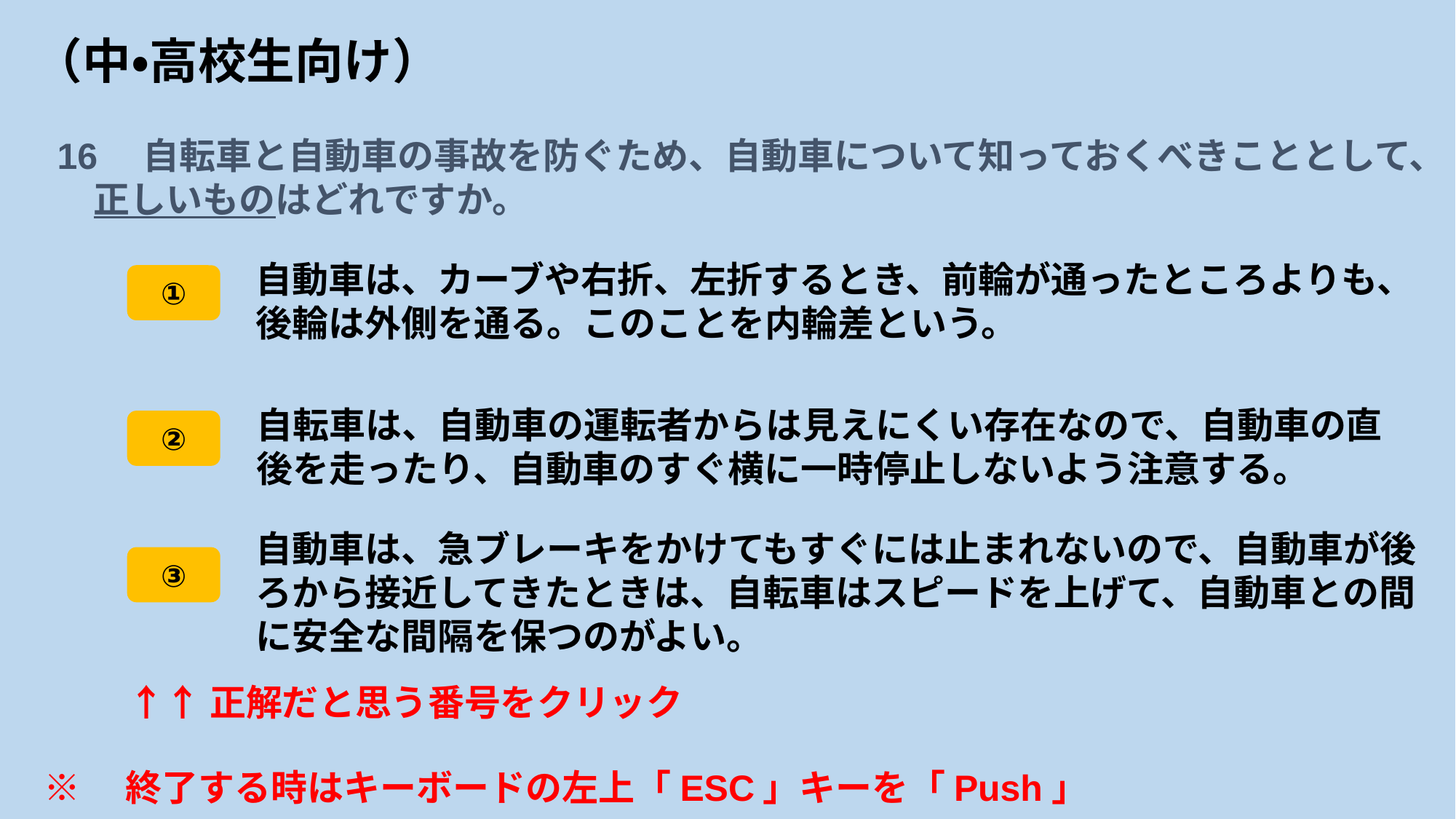

# （中・高校生向け）
16　自転車と自動車の事故を防ぐため、自動車について知っておくべきこととして、
　正しいものはどれですか。
自動車は、カーブや右折、左折するとき、前輪が通ったところよりも、後輪は外側を通る。このことを内輪差という。
①
自転車は、自動車の運転者からは見えにくい存在なので、自動車の直後を走ったり、自動車のすぐ横に一時停止しないよう注意する。
②
自動車は、急ブレーキをかけてもすぐには止まれないので、自動車が後ろから接近してきたときは、自転車はスピードを上げて、自動車との間に安全な間隔を保つのがよい。
③
↑↑正解だと思う番号をクリック
※　終了する時はキーボードの左上「ESC」キーを「Push」